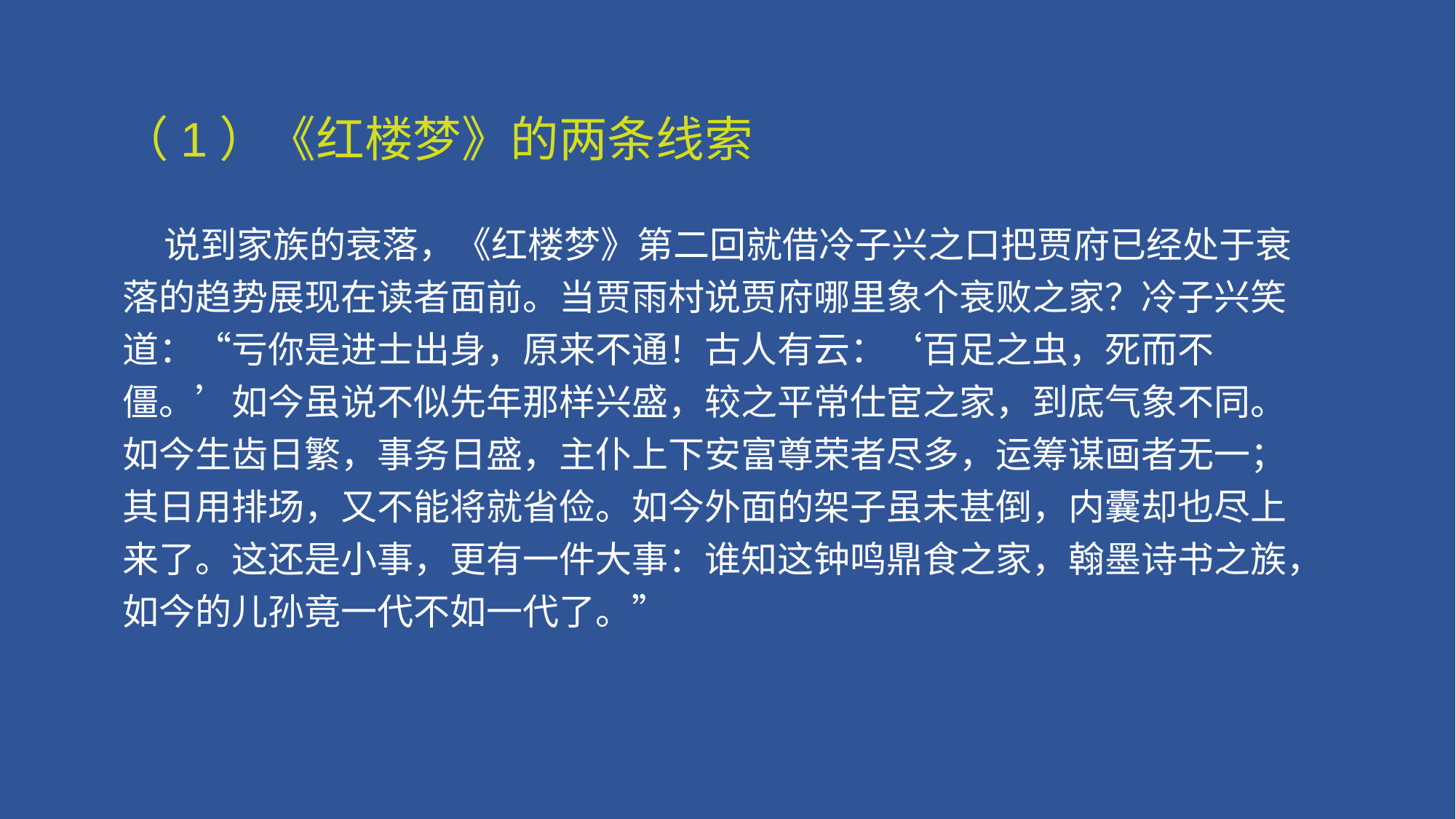

（1）《红楼梦》的两条线索
    说到家族的衰落，《红楼梦》第二回就借冷子兴之口把贾府已经处于衰落的趋势展现在读者面前。当贾雨村说贾府哪里象个衰败之家？冷子兴笑道：“亏你是进士出身，原来不通！古人有云：‘百足之虫，死而不僵。’如今虽说不似先年那样兴盛，较之平常仕宦之家，到底气象不同。如今生齿日繁，事务日盛，主仆上下安富尊荣者尽多，运筹谋画者无一；其日用排场，又不能将就省俭。如今外面的架子虽未甚倒，内囊却也尽上来了。这还是小事，更有一件大事：谁知这钟鸣鼎食之家，翰墨诗书之族，如今的儿孙竟一代不如一代了。”